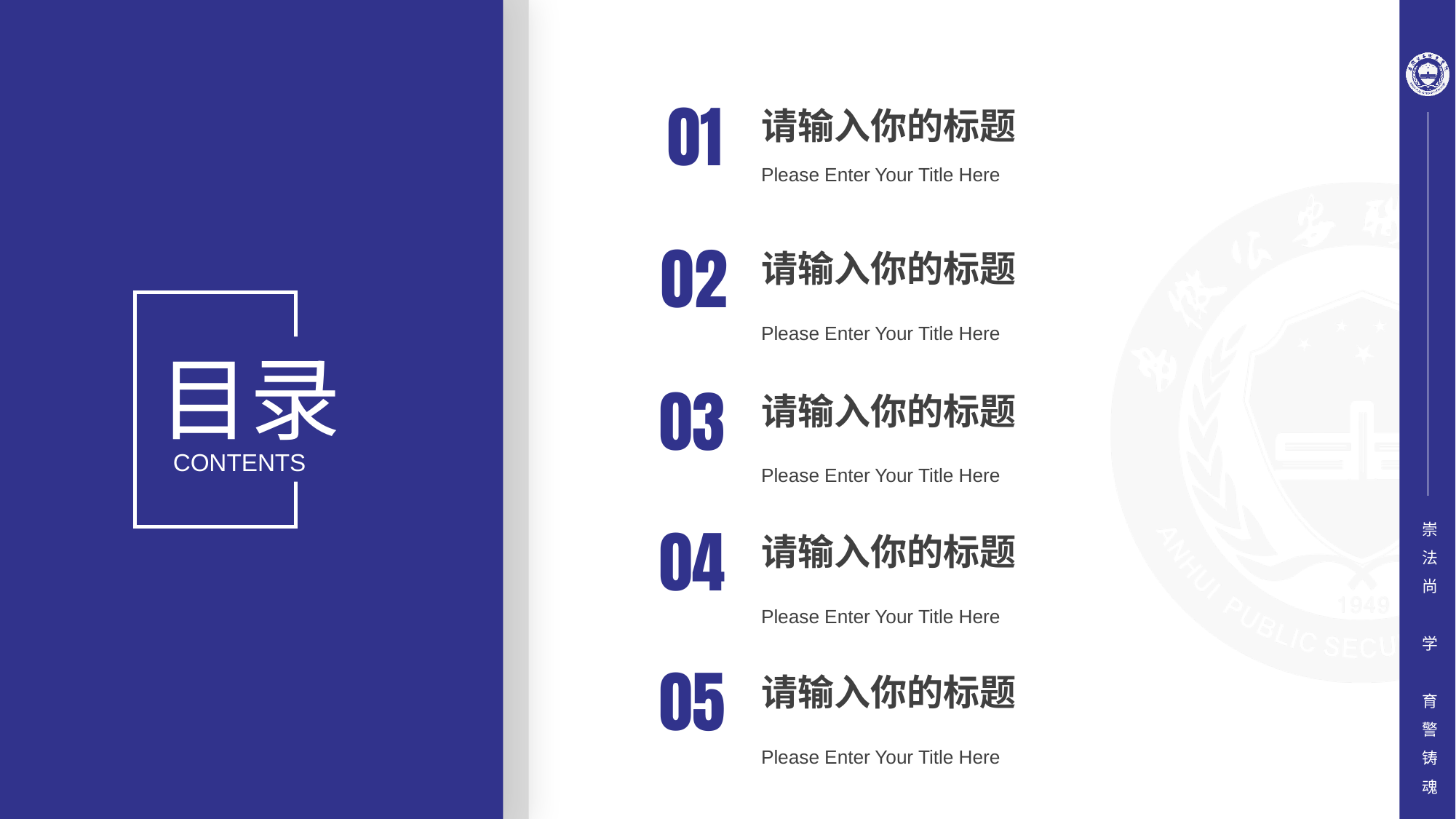

请输入你的标题
01
Please Enter Your Title Here
02
请输入你的标题
Please Enter Your Title Here

03
请输入你的标题
Please Enter Your Title Here

04
请输入你的标题
Please Enter Your Title Here

05
请输入你的标题

Please Enter Your Title Here